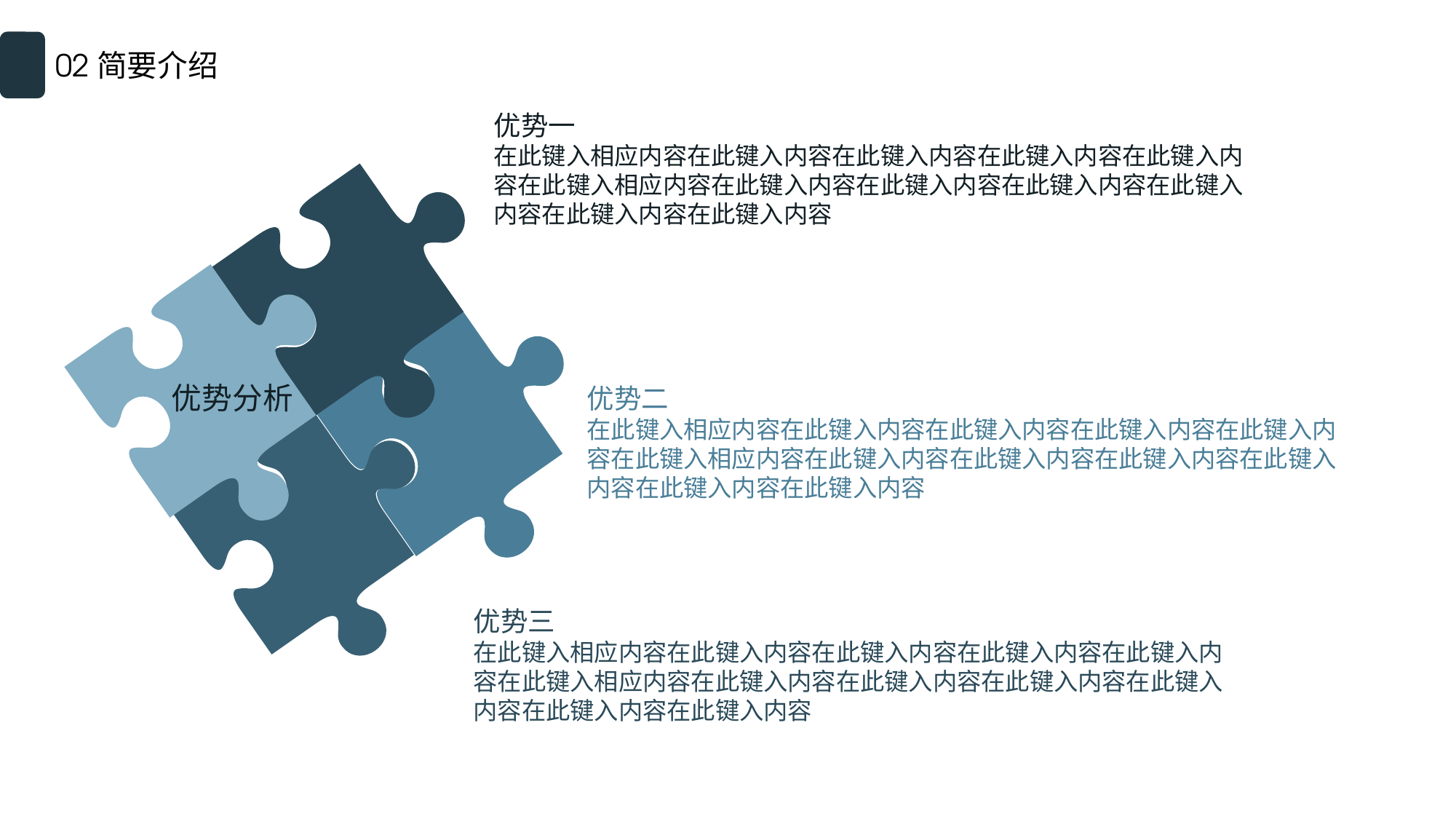

02简要介绍
优势一
在此键入相应内容在此键入内容在此键入内容在此键入内容在此键入内容在此键入相应内容在此键入内容在此键入内容在此键入内容在此键入内容在此键入内容在此键入内容

优势分析
优势二
在此键入相应内容在此键入内容在此键入内容在此键入内容在此键入内容在此键入相应内容在此键入内容在此键入内容在此键入内容在此键入内容在此键入内容在此键入内容

优势三
在此键入相应内容在此键入内容在此键入内容在此键入内容在此键入内容在此键入相应内容在此键入内容在此键入内容在此键入内容在此键入内容在此键入内容在此键入内容